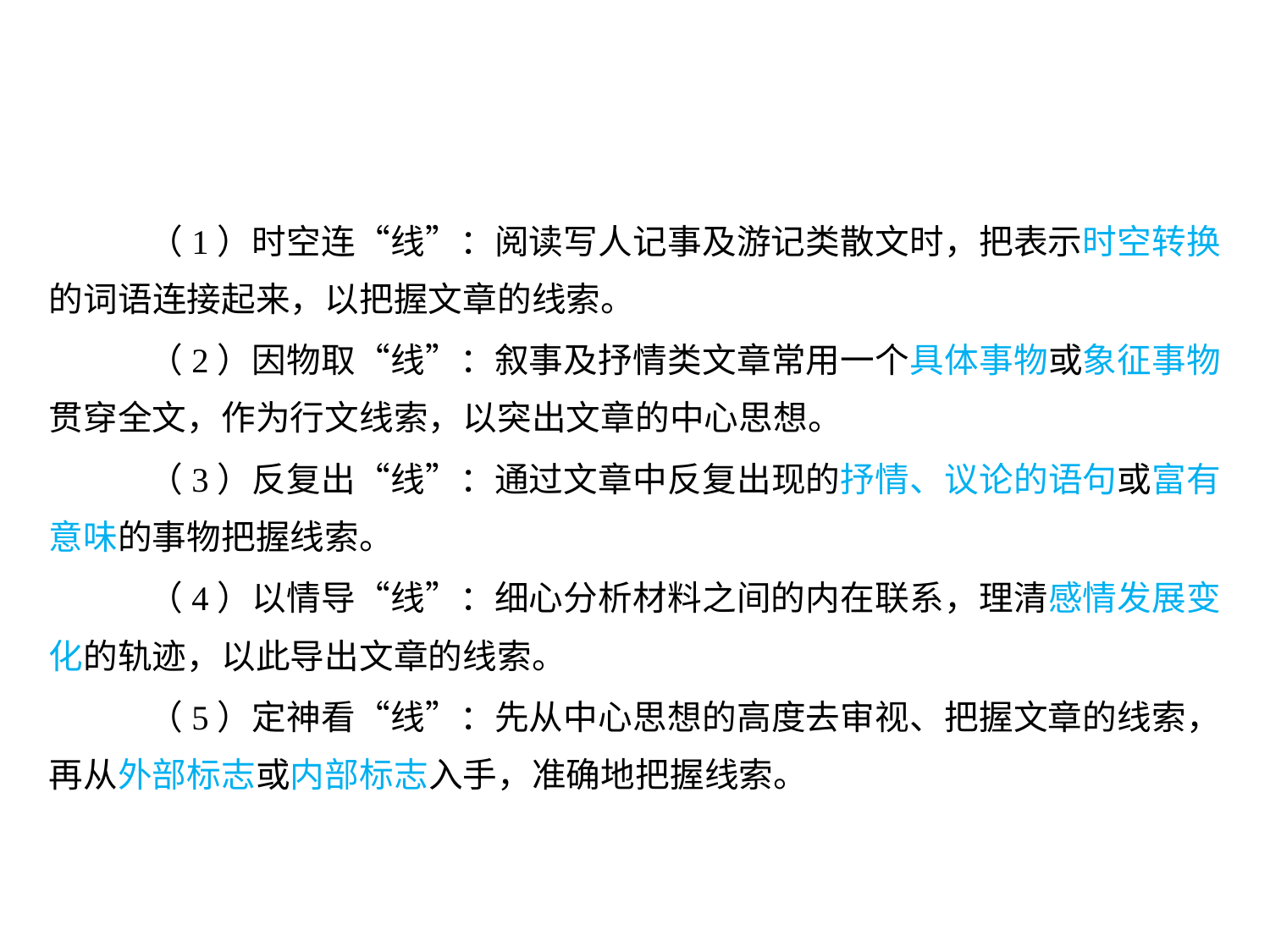

（1）时空连“线”：阅读写人记事及游记类散文时，把表示时空转换的词语连接起来，以把握文章的线索。
（2）因物取“线”：叙事及抒情类文章常用一个具体事物或象征事物贯穿全文，作为行文线索，以突出文章的中心思想。
（3）反复出“线”：通过文章中反复出现的抒情、议论的语句或富有意味的事物把握线索。
（4）以情导“线”：细心分析材料之间的内在联系，理清感情发展变化的轨迹，以此导出文章的线索。
（5）定神看“线”：先从中心思想的高度去审视、把握文章的线索，再从外部标志或内部标志入手，准确地把握线索。